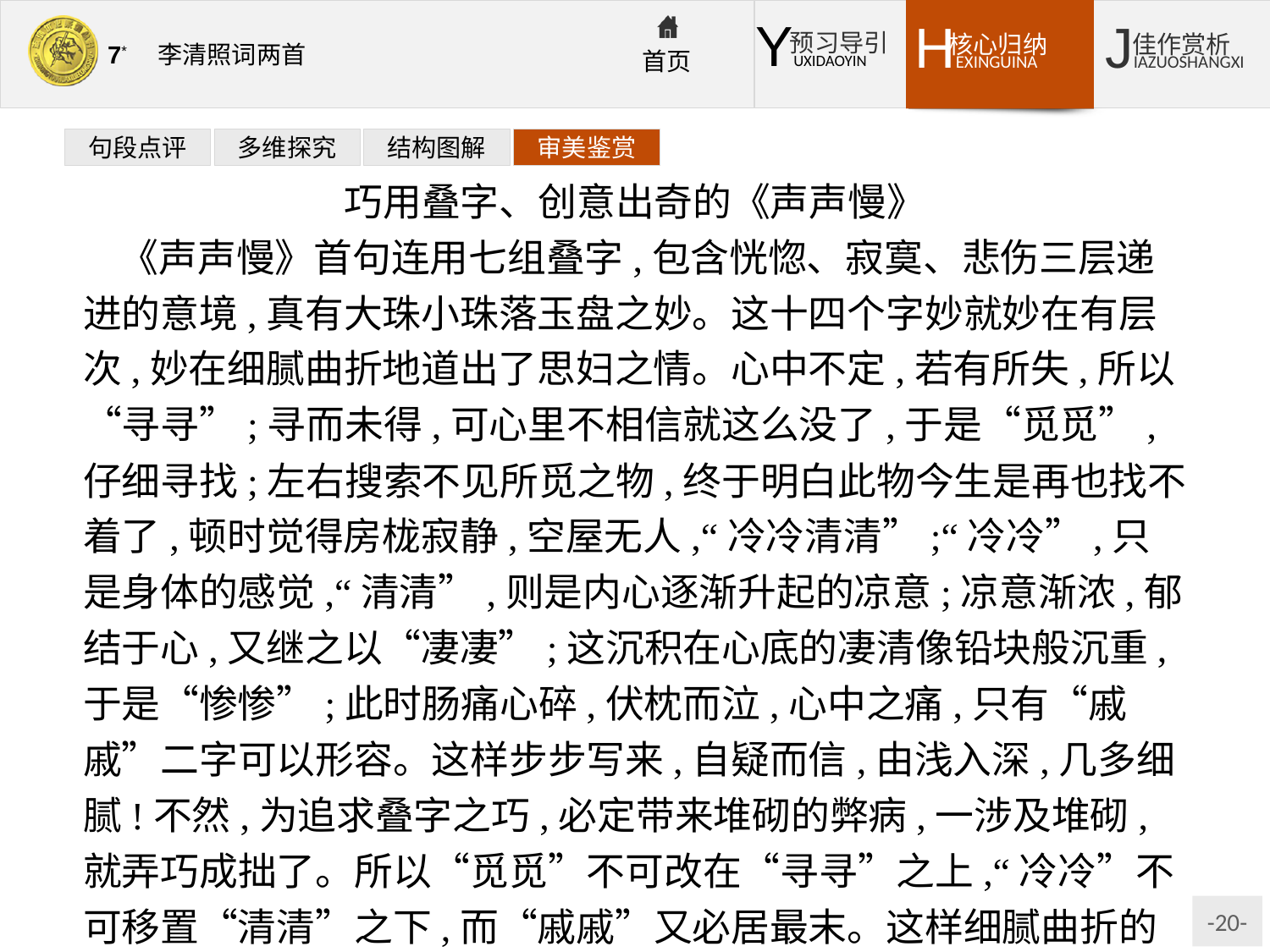

句段点评
多维探究
结构图解
审美鉴赏
巧用叠字、创意出奇的《声声慢》
《声声慢》首句连用七组叠字,包含恍惚、寂寞、悲伤三层递进的意境,真有大珠小珠落玉盘之妙。这十四个字妙就妙在有层次,妙在细腻曲折地道出了思妇之情。心中不定,若有所失,所以“寻寻”;寻而未得,可心里不相信就这么没了,于是“觅觅”,仔细寻找;左右搜索不见所觅之物,终于明白此物今生是再也找不着了,顿时觉得房栊寂静,空屋无人,“冷冷清清”;“冷冷”,只是身体的感觉,“清清”,则是内心逐渐升起的凉意;凉意渐浓,郁结于心,又继之以“凄凄”;这沉积在心底的凄清像铅块般沉重,于是“惨惨”;此时肠痛心碎,伏枕而泣,心中之痛,只有“戚戚”二字可以形容。这样步步写来,自疑而信,由浅入深,几多细腻!不然,为追求叠字之巧,必定带来堆砌的弊病,一涉及堆砌,就弄巧成拙了。所以“觅觅”不可改在“寻寻”之上,“冷冷”不可移置“清清”之下,而“戚戚”又必居最末。这样细腻曲折的心情,只有女词人才写得出。